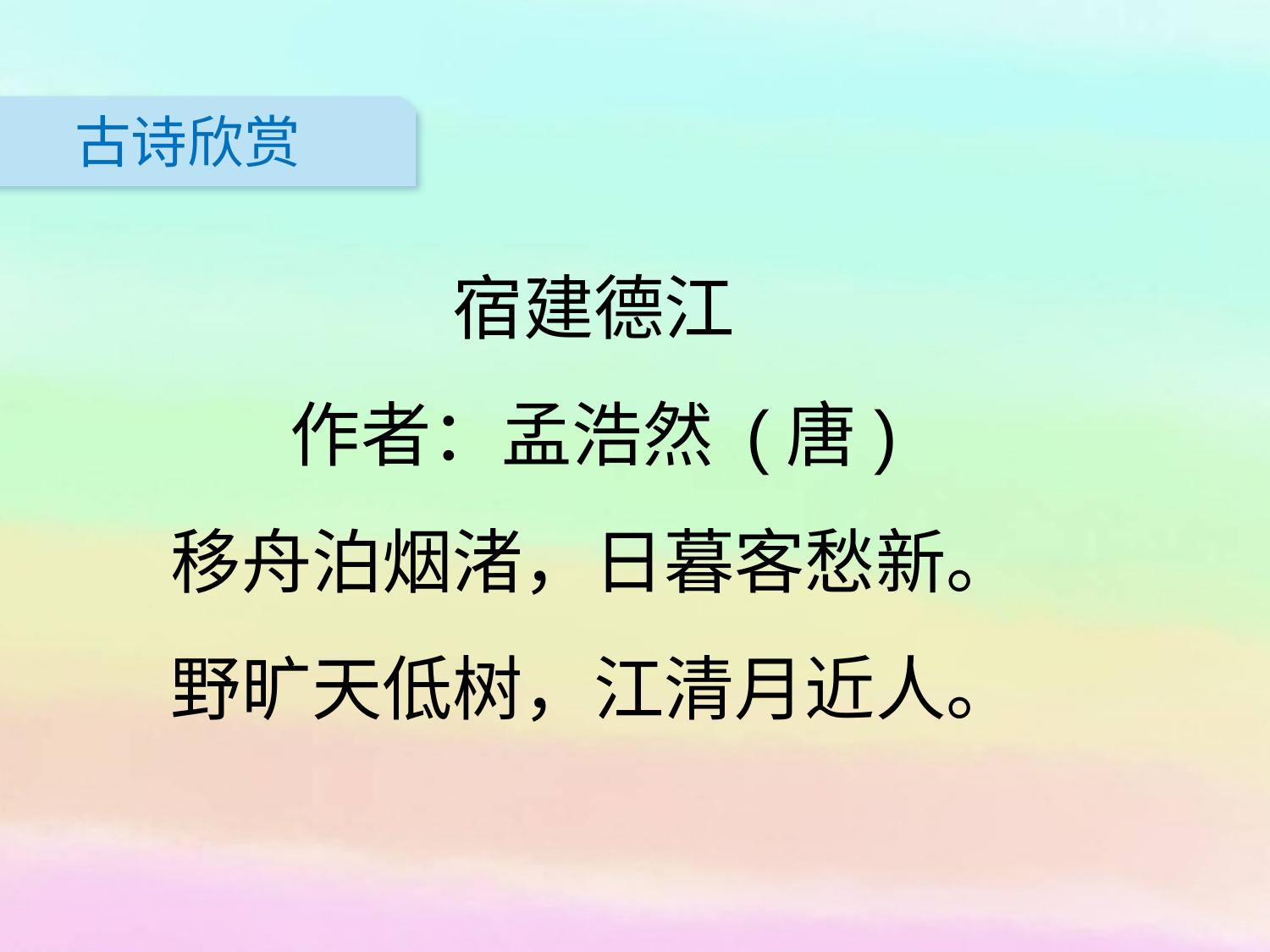

古诗欣赏
宿建德江
作者：孟浩然 (唐)
移舟泊烟渚，日暮客愁新。
野旷天低树，江清月近人。